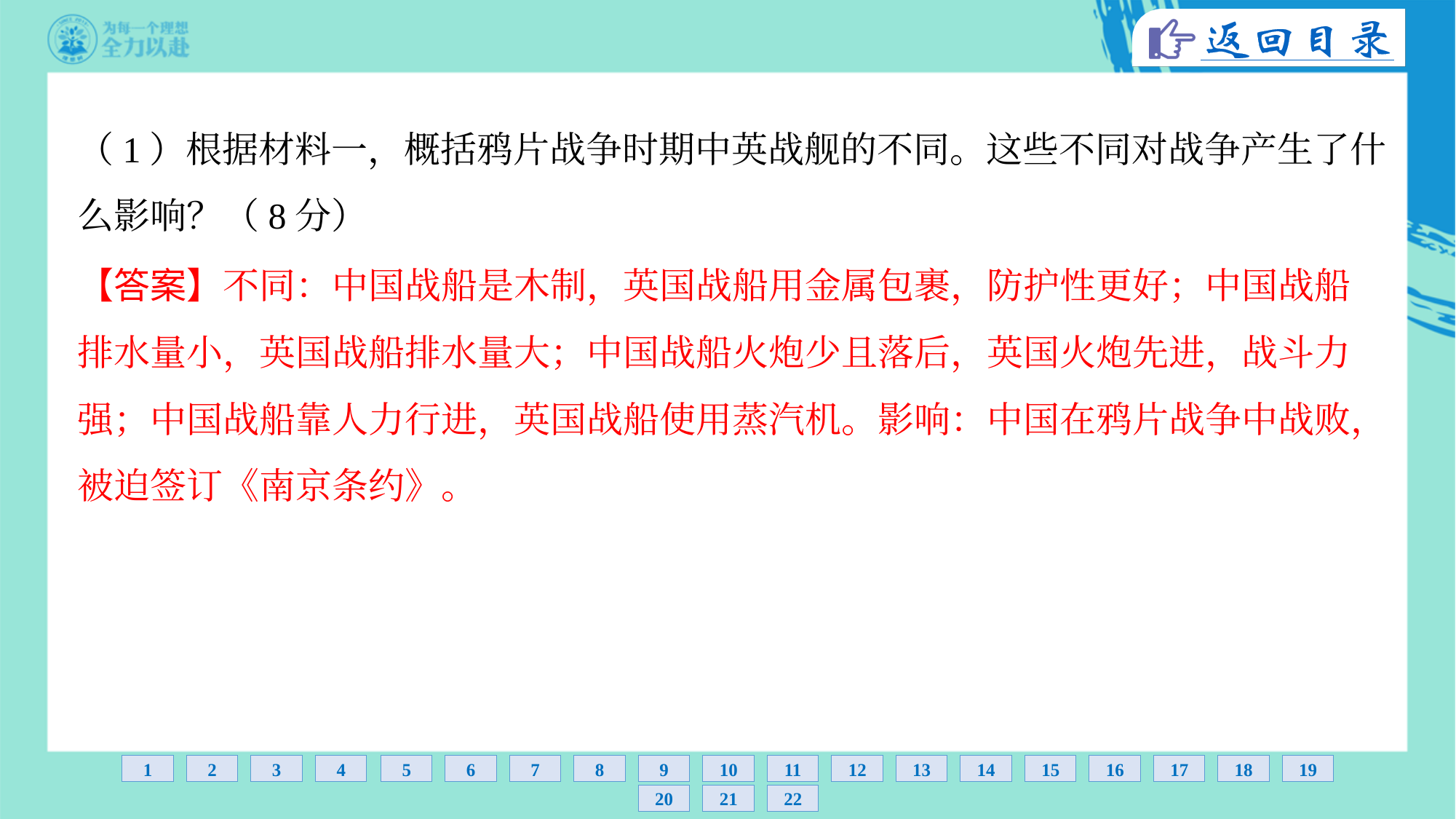

（1）根据材料一，概括鸦片战争时期中英战舰的不同。这些不同对战争产生了什
么影响？（8分）
【答案】不同：中国战船是木制，英国战船用金属包裹，防护性更好；中国战船
排水量小，英国战船排水量大；中国战船火炮少且落后，英国火炮先进，战斗力
强；中国战船靠人力行进，英国战船使用蒸汽机。影响：中国在鸦片战争中战败，
被迫签订《南京条约》。